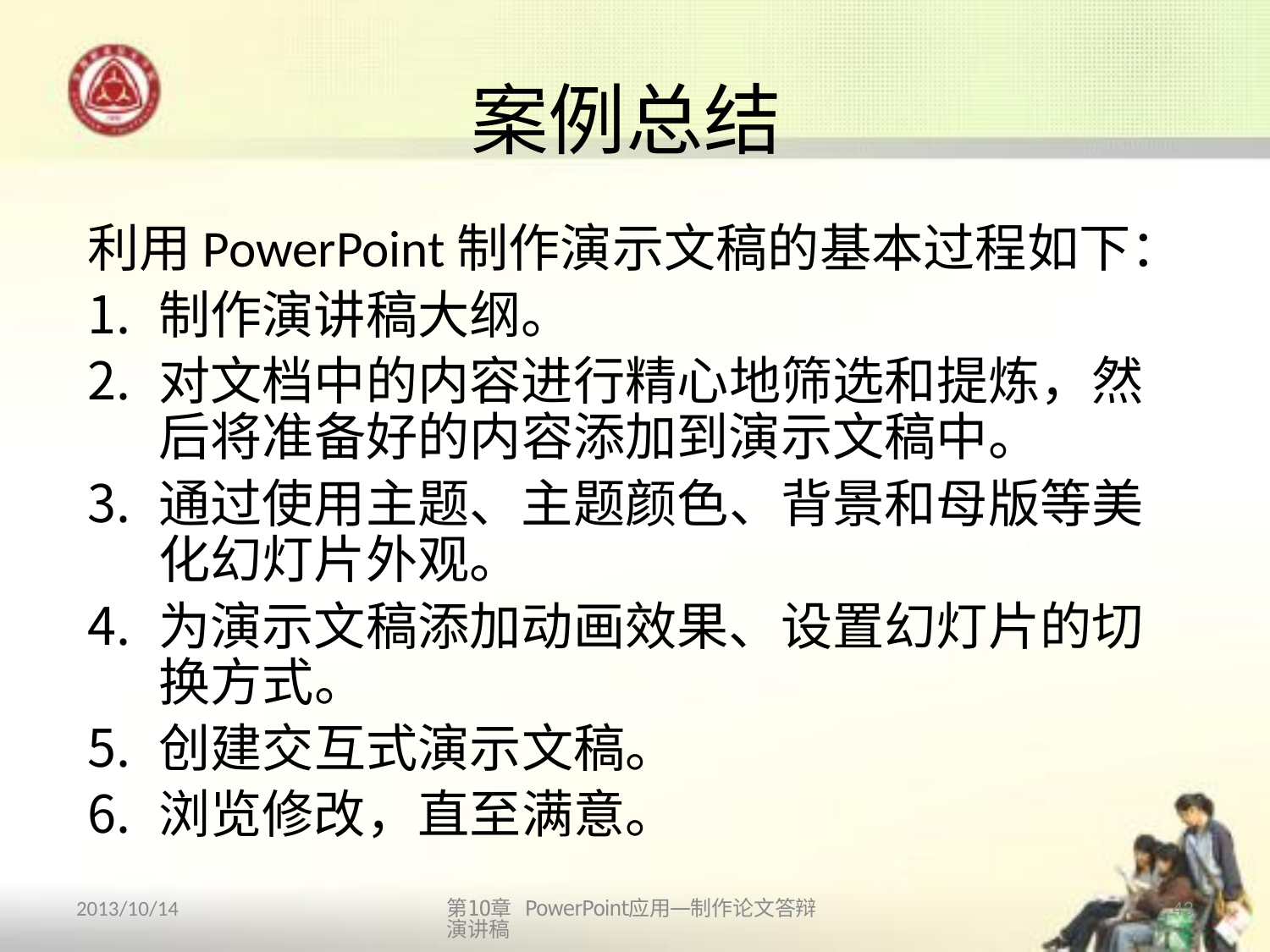

# 案例总结
利用PowerPoint制作演示文稿的基本过程如下：
制作演讲稿大纲。
对文档中的内容进行精心地筛选和提炼，然后将准备好的内容添加到演示文稿中。
通过使用主题、主题颜色、背景和母版等美化幻灯片外观。
为演示文稿添加动画效果、设置幻灯片的切换方式。
创建交互式演示文稿。
浏览修改，直至满意。
第10章  PowerPoint应用—制作论文答辩演讲稿
43
2013/10/14